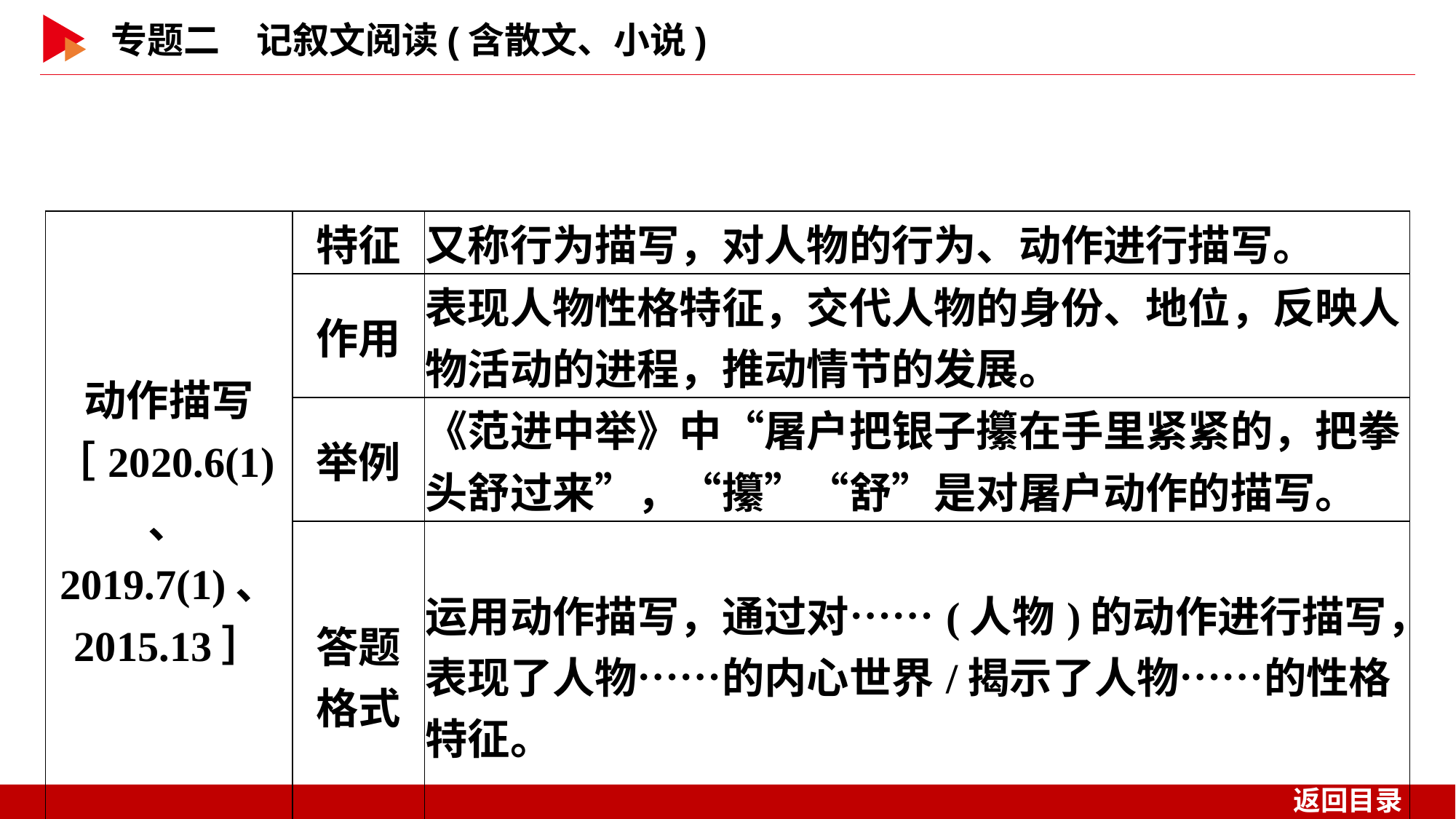

| 动作描写 ［2020.6(1)、 2019.7(1)、 2015.13］ | 特征 | 又称行为描写，对人物的行为、动作进行描写。 |
| --- | --- | --- |
|  | 作用 | 表现人物性格特征，交代人物的身份、地位，反映人物活动的进程，推动情节的发展。 |
|  | 举例 | 《范进中举》中“屠户把银子攥在手里紧紧的，把拳头舒过来”，“攥”“舒”是对屠户动作的描写。 |
|  | 答题 格式 | 运用动作描写，通过对……(人物)的动作进行描写，表现了人物……的内心世界/揭示了人物……的性格特征。 |